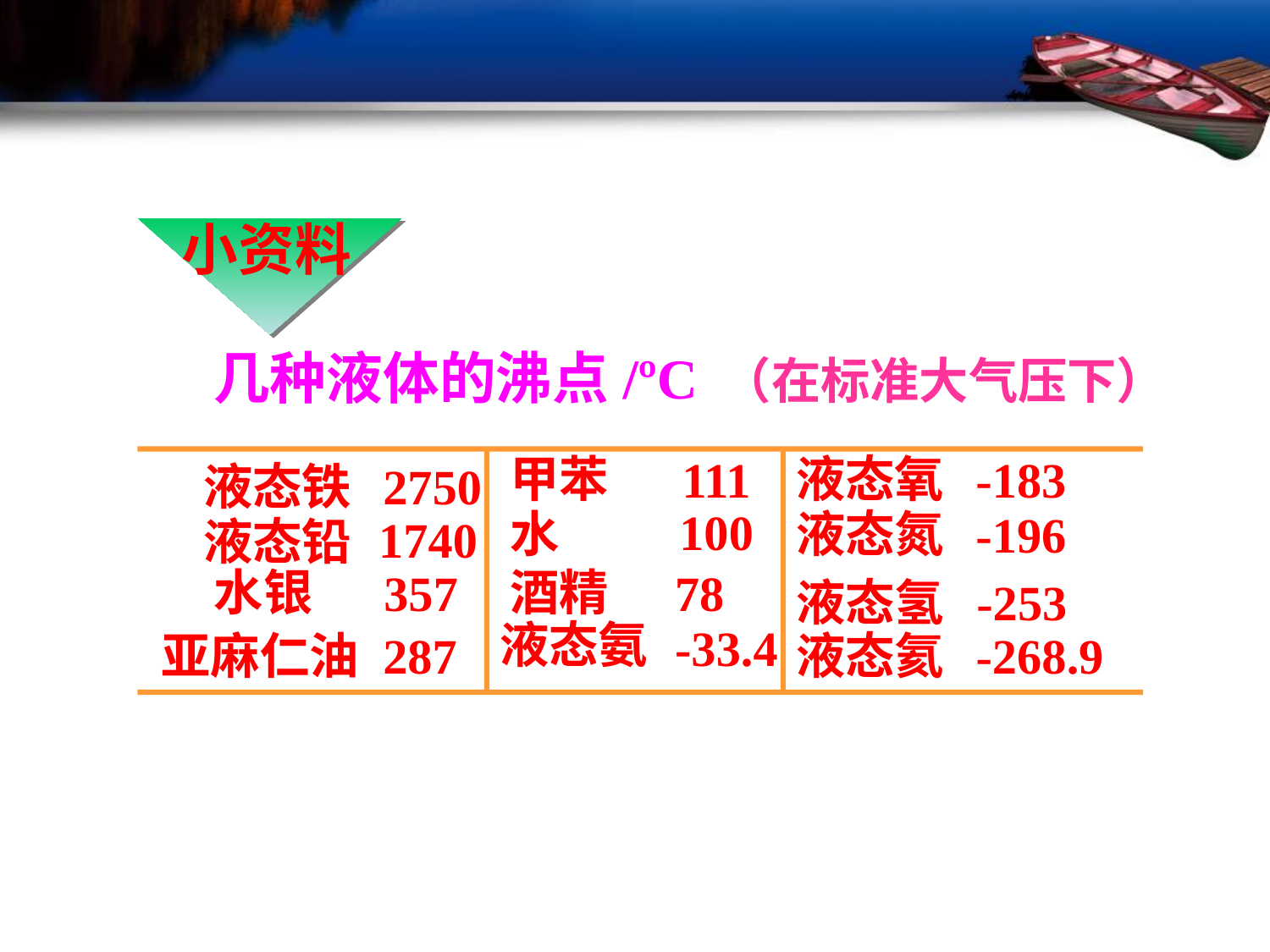

小资料

几种液体的沸点/ºC （在标准大气压下）
甲苯
液态氧
111
-183

液态铁
2750

100
水
液态氮
-196
1740
液态铅
水银
酒精
357
78
液态氢
-253
液态氨
-33.4
亚麻仁油
287
液态氦
-268.9